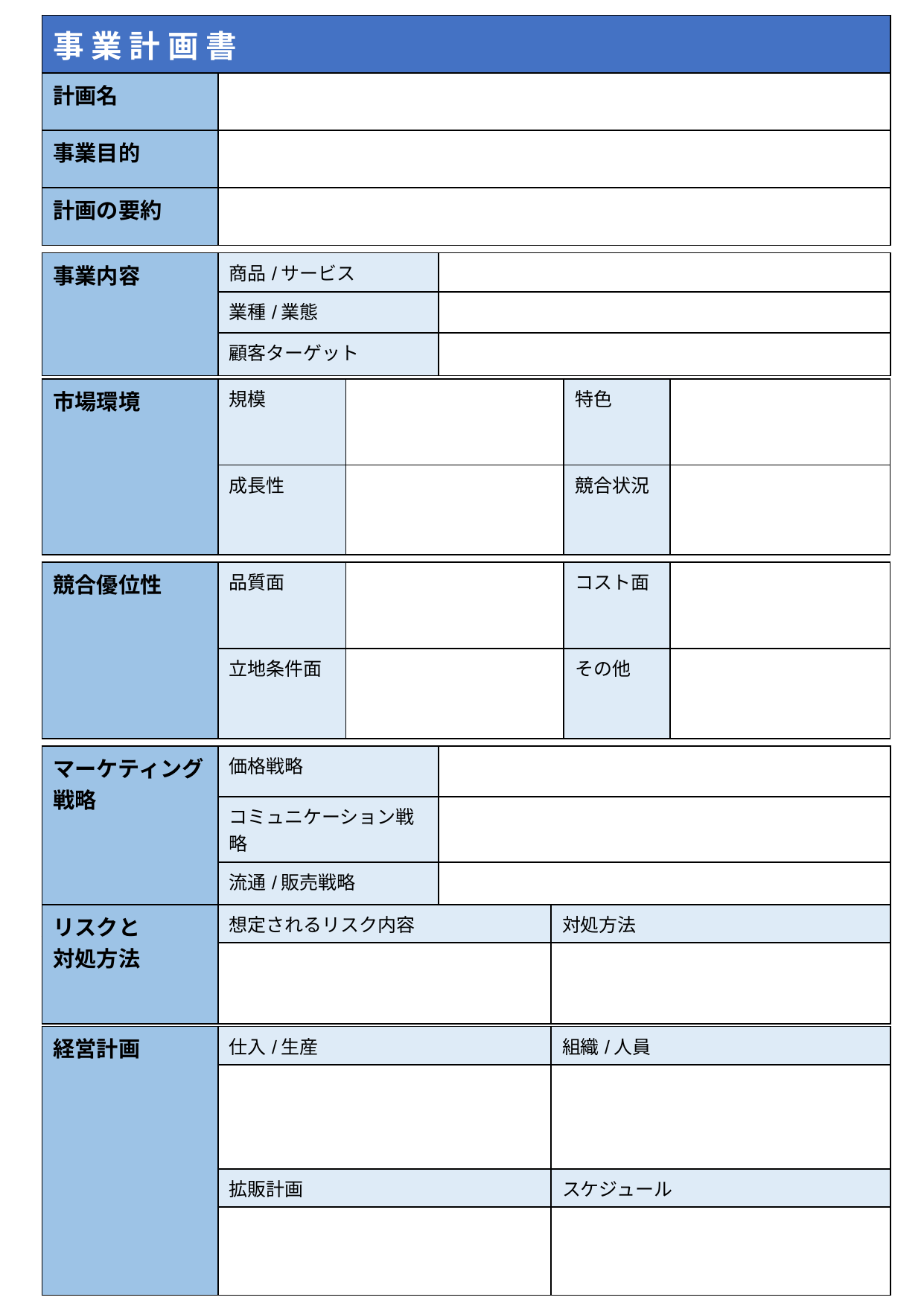

| 事 業 計 画 書 |  |
| --- | --- |
| 計画名 |  |
| 事業目的 |  |
| 計画の要約 |  |
| 事業内容 | 商品/サービス |  |
| --- | --- | --- |
|  | 業種/業態 |  |
|  | 顧客ターゲット |  |
| 市場環境 | 規模 |  | 特色 |  |
| --- | --- | --- | --- | --- |
|  | 成長性 |  | 競合状況 |  |
| 競合優位性 | 品質面 |  | コスト面 |  |
| --- | --- | --- | --- | --- |
|  | 立地条件面 |  | その他 |  |
| マーケティング 戦略 | 価格戦略 |  |
| --- | --- | --- |
|  | コミュニケーション戦略 |  |
|  | 流通/販売戦略 |  |
| リスクと 対処方法 | 想定されるリスク内容 | 対処方法 |
| --- | --- | --- |
|  |  |  |
| 経営計画 | 仕入/生産 | 組織/人員 |
| --- | --- | --- |
|  |  |  |
|  | 拡販計画 | スケジュール |
|  |  |  |